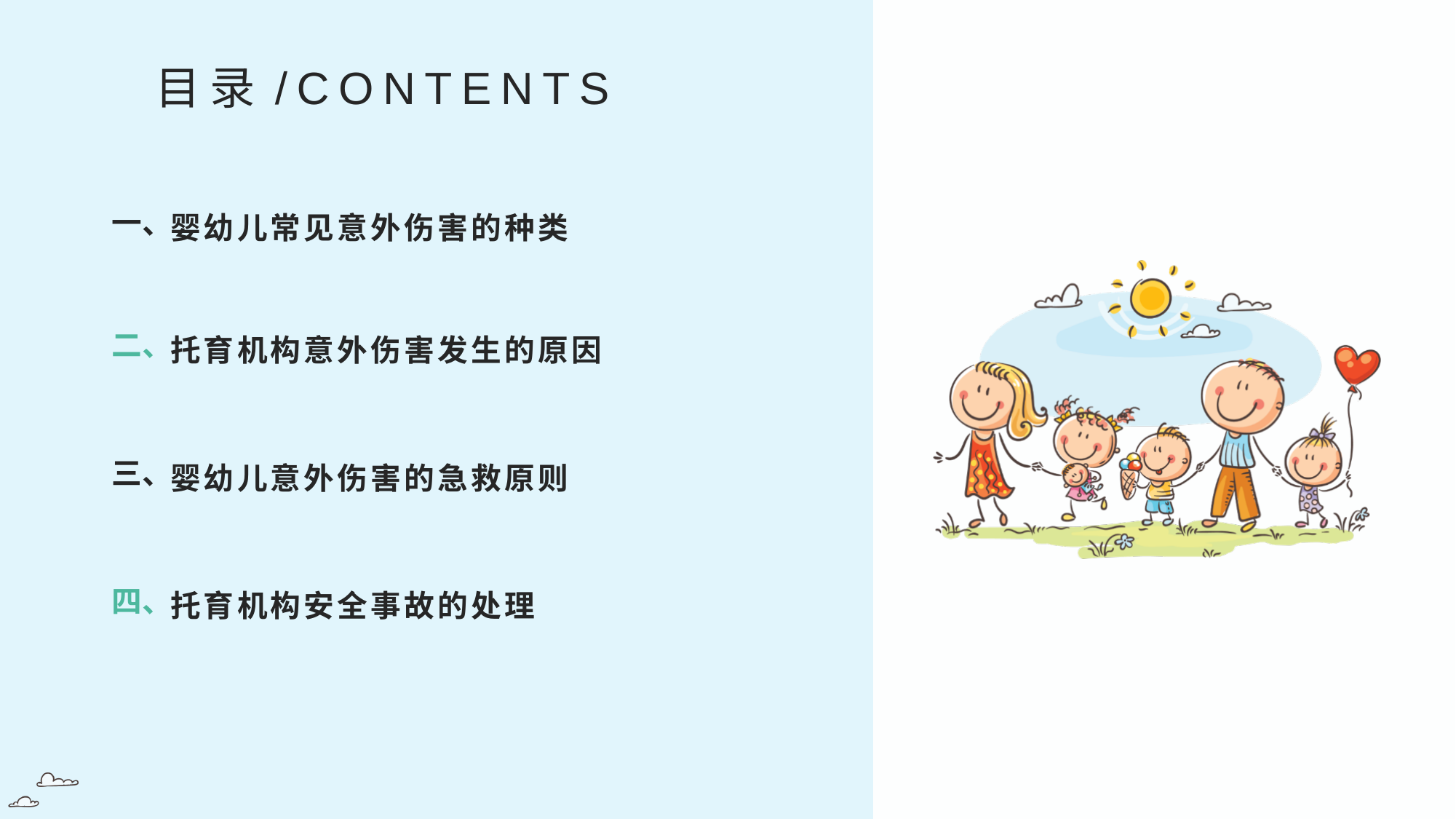

目录/CONTENTS
一、
婴幼儿常见意外伤害的种类
二、
托育机构意外伤害发生的原因
三、
婴幼儿意外伤害的急救原则
四、
托育机构安全事故的处理